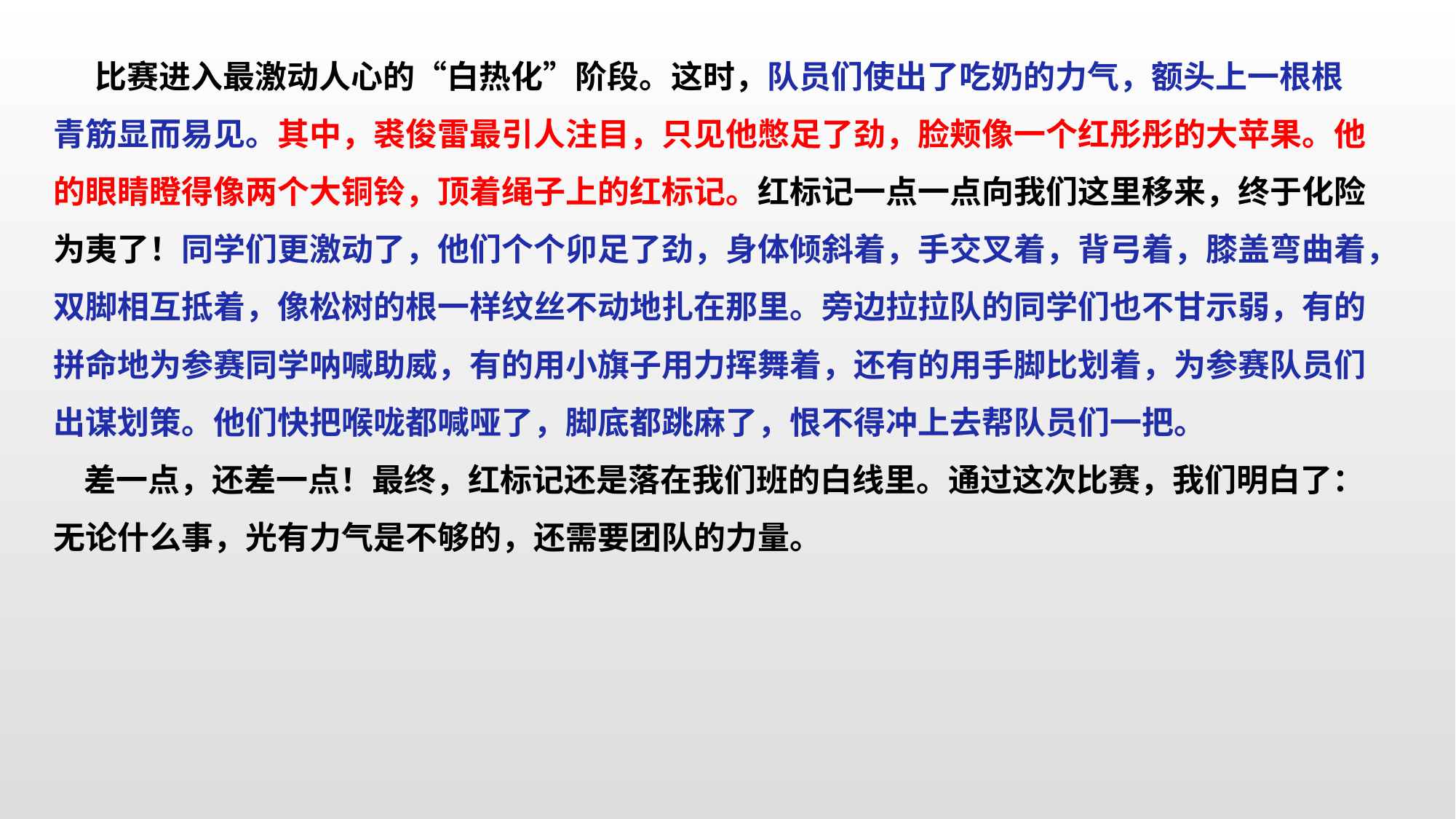

比赛进入最激动人心的“白热化”阶段。这时，队员们使出了吃奶的力气，额头上一根根青筋显而易见。其中，裘俊雷最引人注目，只见他憋足了劲，脸颊像一个红彤彤的大苹果。他的眼睛瞪得像两个大铜铃，顶着绳子上的红标记。红标记一点一点向我们这里移来，终于化险为夷了！同学们更激动了，他们个个卯足了劲，身体倾斜着，手交叉着，背弓着，膝盖弯曲着，双脚相互抵着，像松树的根一样纹丝不动地扎在那里。旁边拉拉队的同学们也不甘示弱，有的拼命地为参赛同学呐喊助威，有的用小旗子用力挥舞着，还有的用手脚比划着，为参赛队员们出谋划策。他们快把喉咙都喊哑了，脚底都跳麻了，恨不得冲上去帮队员们一把。
    差一点，还差一点！最终，红标记还是落在我们班的白线里。通过这次比赛，我们明白了：无论什么事，光有力气是不够的，还需要团队的力量。